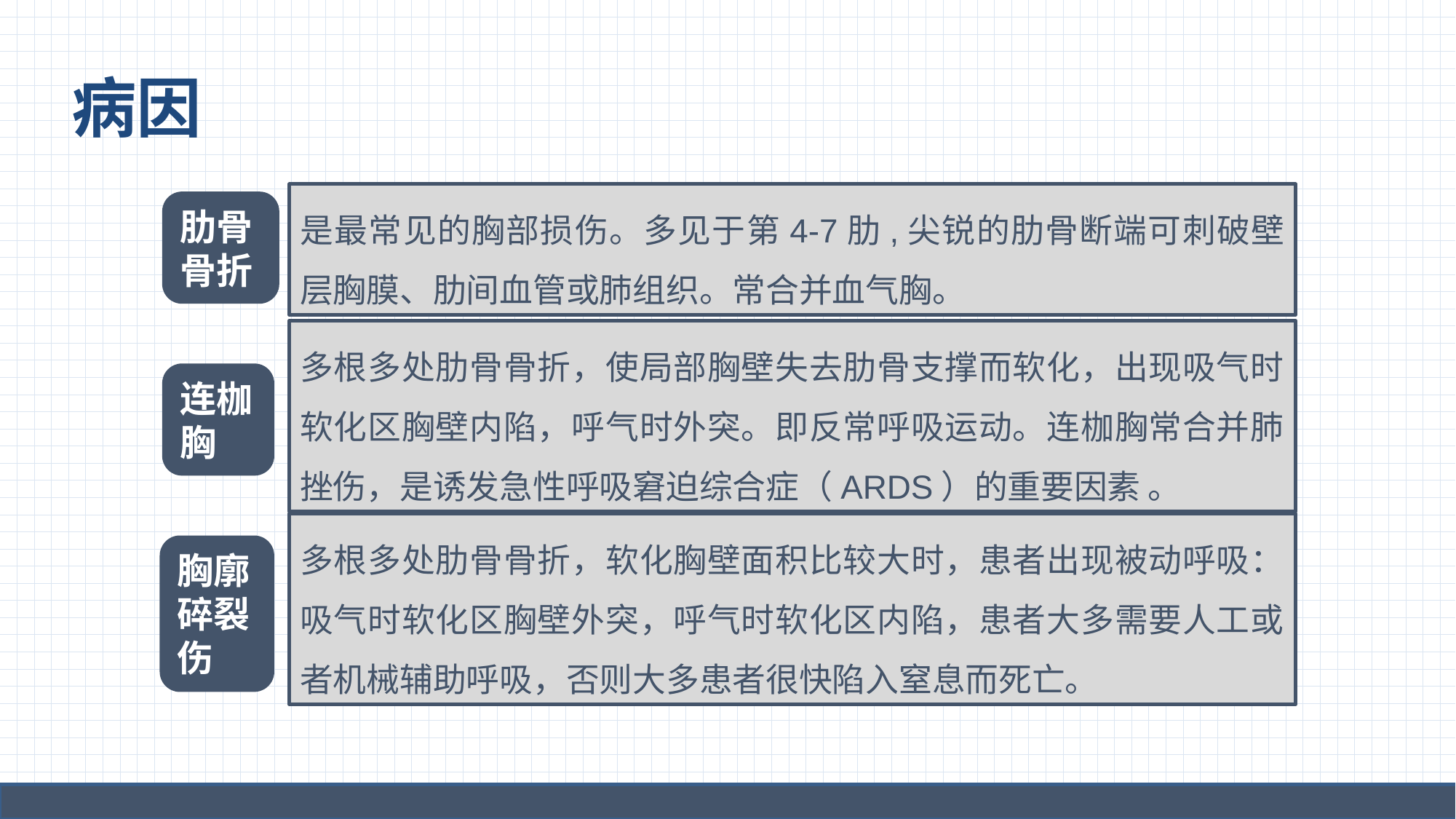

# 病因
是最常见的胸部损伤。多见于第4-7肋,尖锐的肋骨断端可刺破壁层胸膜、肋间血管或肺组织。常合并血气胸。
肋骨骨折
多根多处肋骨骨折，使局部胸壁失去肋骨支撑而软化，出现吸气时软化区胸壁内陷，呼气时外突。即反常呼吸运动。连枷胸常合并肺挫伤，是诱发急性呼吸窘迫综合症（ARDS）的重要因素 。
连枷胸
多根多处肋骨骨折，软化胸壁面积比较大时，患者出现被动呼吸：吸气时软化区胸壁外突，呼气时软化区内陷，患者大多需要人工或者机械辅助呼吸，否则大多患者很快陷入窒息而死亡。
胸廓碎裂伤